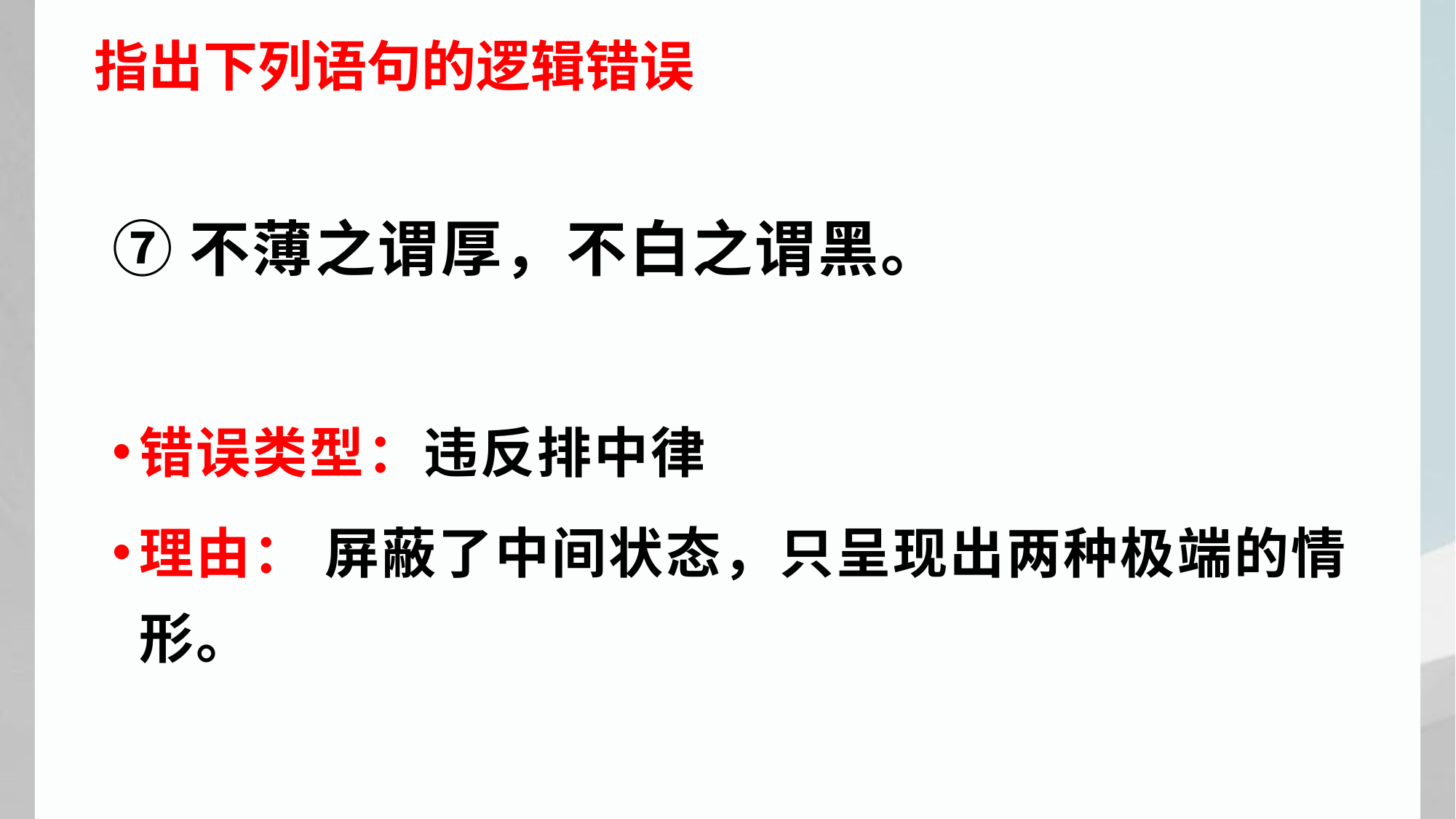

指出下列语句的逻辑错误
⑦不薄之谓厚，不白之谓黑。

错误类型：违反排中律
理由： 屏蔽了中间状态，只呈现出两种极端的情形。